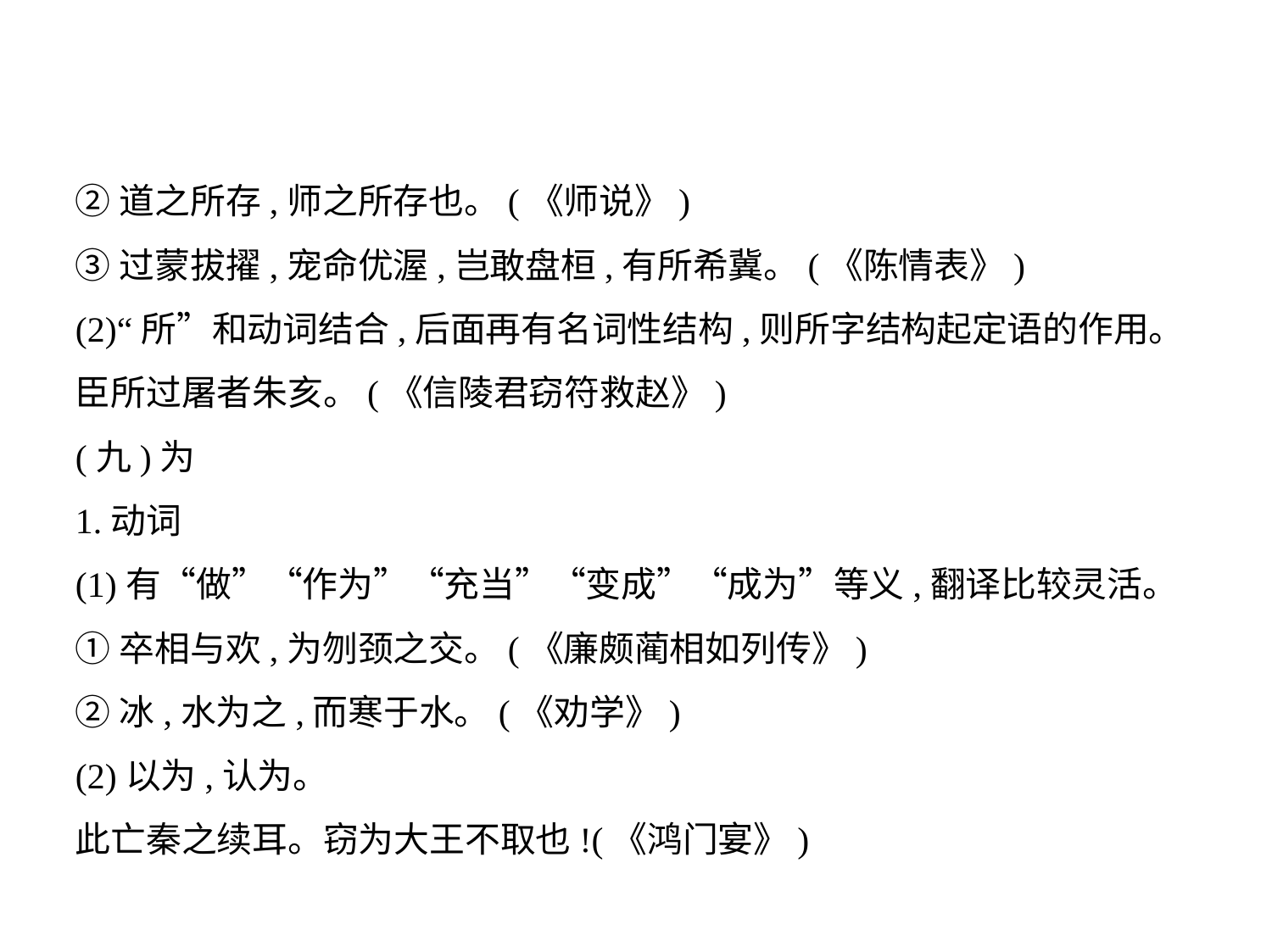

②道之所存,师之所存也。(《师说》)
③过蒙拔擢,宠命优渥,岂敢盘桓,有所希冀。(《陈情表》)
(2)“所”和动词结合,后面再有名词性结构,则所字结构起定语的作用。
臣所过屠者朱亥。(《信陵君窃符救赵》)
(九)为
1.动词
(1)有“做”“作为”“充当”“变成”“成为”等义,翻译比较灵活。
①卒相与欢,为刎颈之交。(《廉颇蔺相如列传》)
②冰,水为之,而寒于水。(《劝学》)
(2)以为,认为。
此亡秦之续耳。窃为大王不取也!(《鸿门宴》)